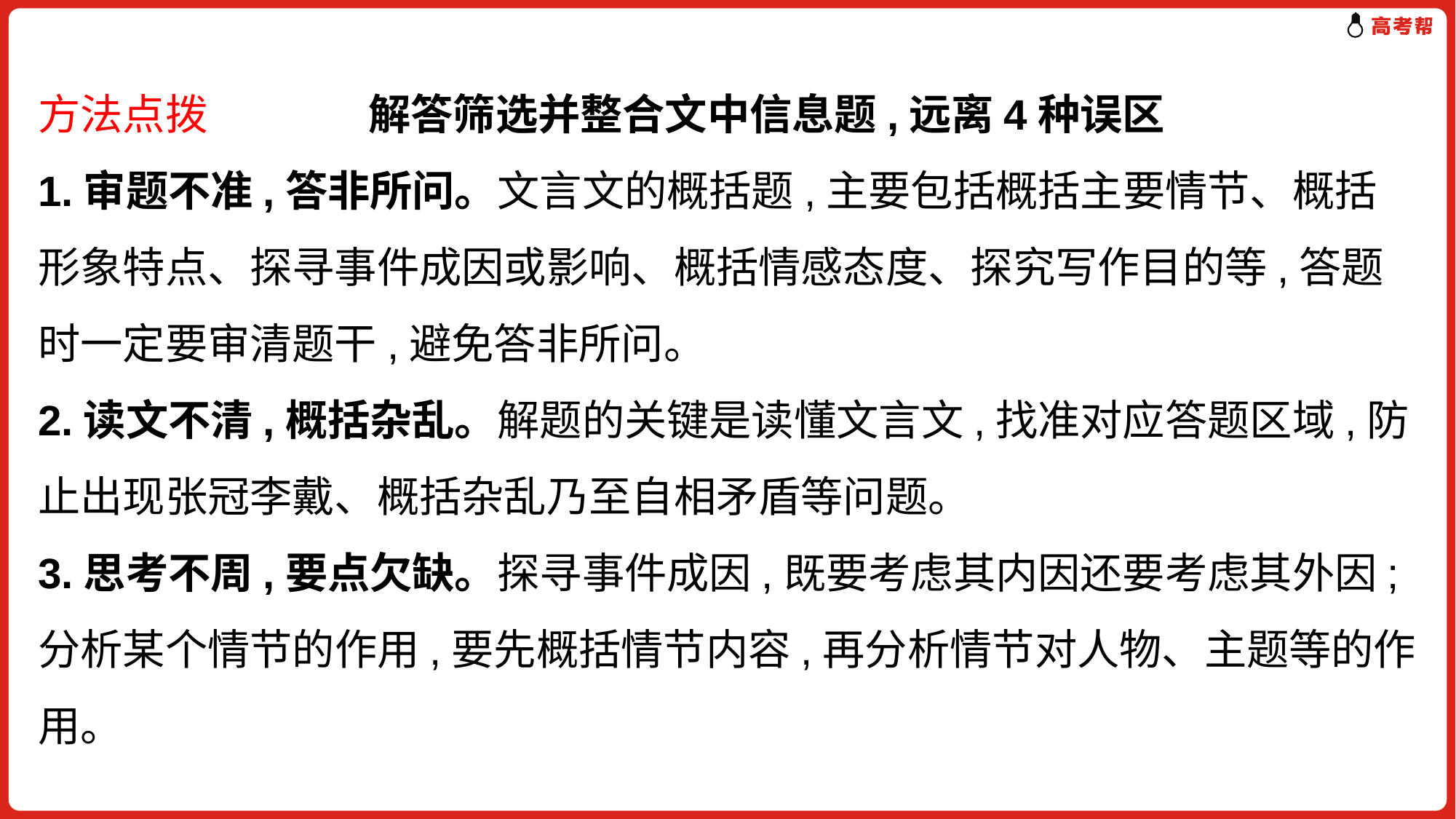

方法点拨                 解答筛选并整合文中信息题,远离4种误区
1.审题不准,答非所问。文言文的概括题,主要包括概括主要情节、概括形象特点、探寻事件成因或影响、概括情感态度、探究写作目的等,答题时一定要审清题干,避免答非所问。
2.读文不清,概括杂乱。解题的关键是读懂文言文,找准对应答题区域,防止出现张冠李戴、概括杂乱乃至自相矛盾等问题。
3.思考不周,要点欠缺。探寻事件成因,既要考虑其内因还要考虑其外因;分析某个情节的作用,要先概括情节内容,再分析情节对人物、主题等的作用。